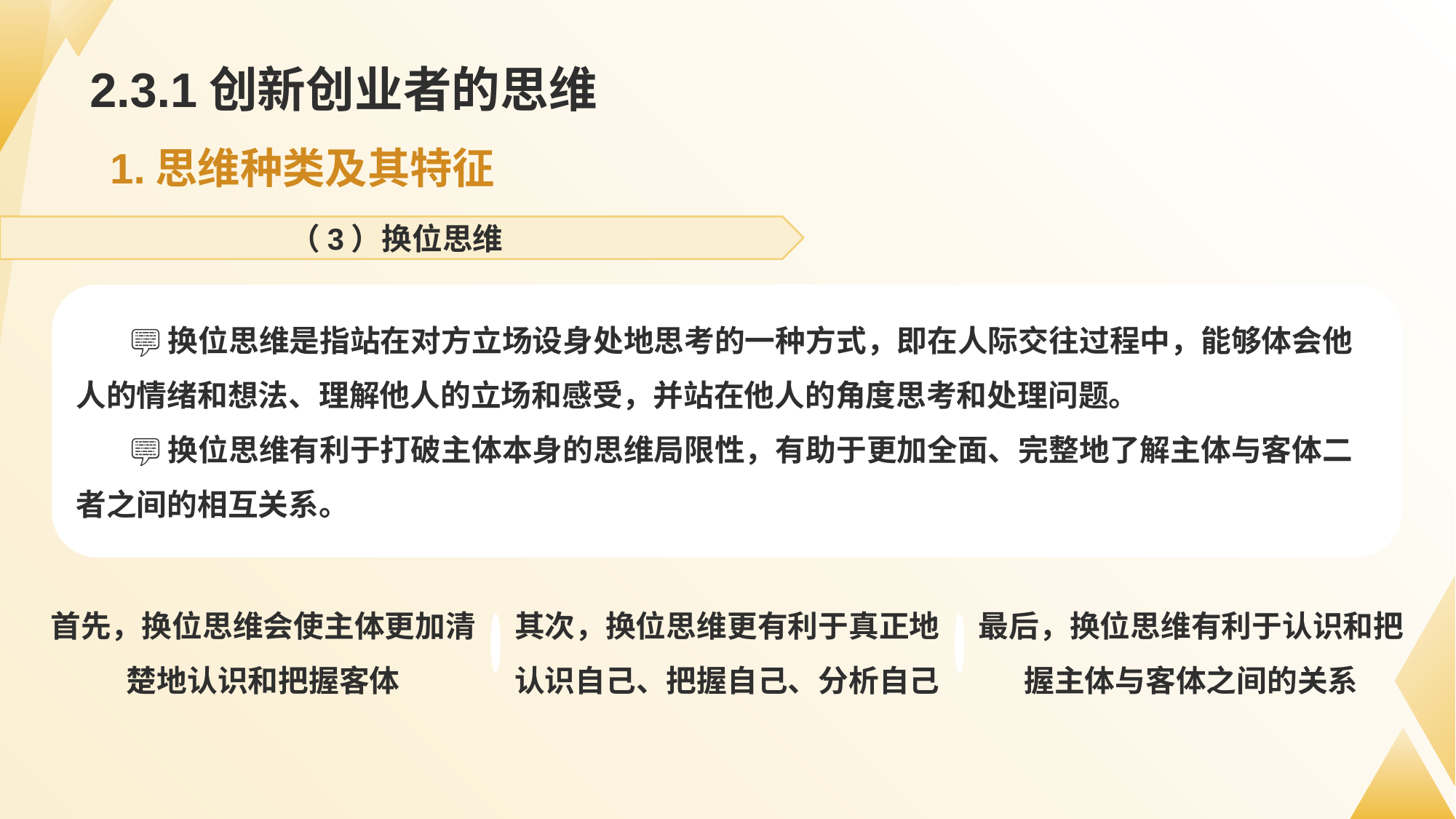

# 2.3.1创新创业者的思维
1.思维种类及其特征
（3）换位思维
💬换位思维是指站在对方立场设身处地思考的一种方式，即在人际交往过程中，能够体会他人的情绪和想法、理解他人的立场和感受，并站在他人的角度思考和处理问题。
💬换位思维有利于打破主体本身的思维局限性，有助于更加全面、完整地了解主体与客体二者之间的相互关系。
首先，换位思维会使主体更加清楚地认识和把握客体
其次，换位思维更有利于真正地认识自己、把握自己、分析自己
最后，换位思维有利于认识和把握主体与客体之间的关系